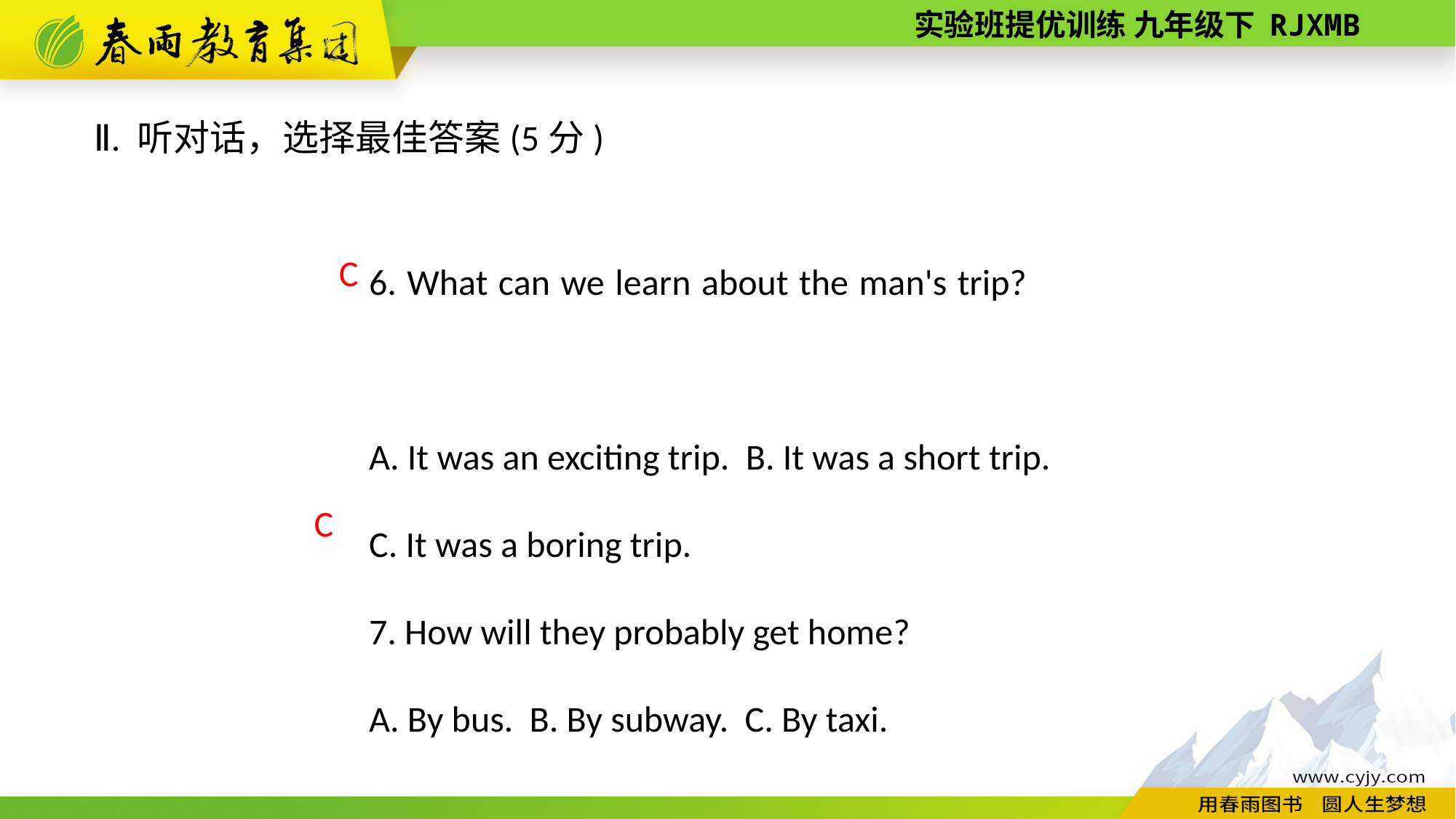

Ⅱ. 听对话，选择最佳答案(5分)
6. What can we learn about the man's trip?
A. It was an exciting trip.  B. It was a short trip.
C. It was a boring trip.
7. How will they probably get home?
A. By bus.  B. By subway.  C. By taxi.
C
C